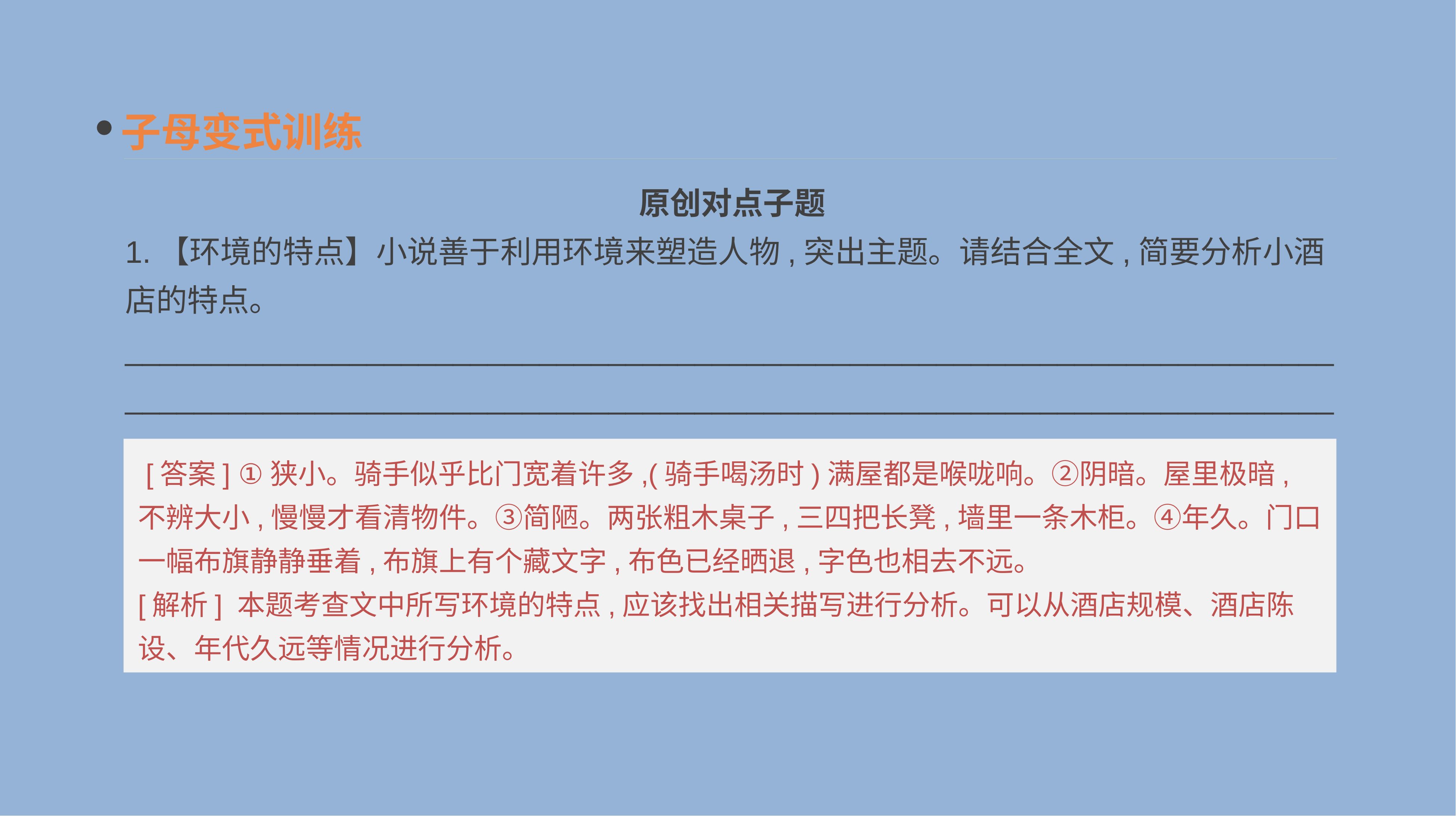

子母变式训练

原创对点子题
1.【环境的特点】小说善于利用环境来塑造人物,突出主题。请结合全文,简要分析小酒店的特点。
__________________________________________________________________________________________________________________________________________________________________________

 [答案] ①狭小。骑手似乎比门宽着许多,(骑手喝汤时)满屋都是喉咙响。②阴暗。屋里极暗,不辨大小,慢慢才看清物件。③简陋。两张粗木桌子,三四把长凳,墙里一条木柜。④年久。门口一幅布旗静静垂着,布旗上有个藏文字,布色已经晒退,字色也相去不远。
[解析] 本题考查文中所写环境的特点,应该找出相关描写进行分析。可以从酒店规模、酒店陈设、年代久远等情况进行分析。